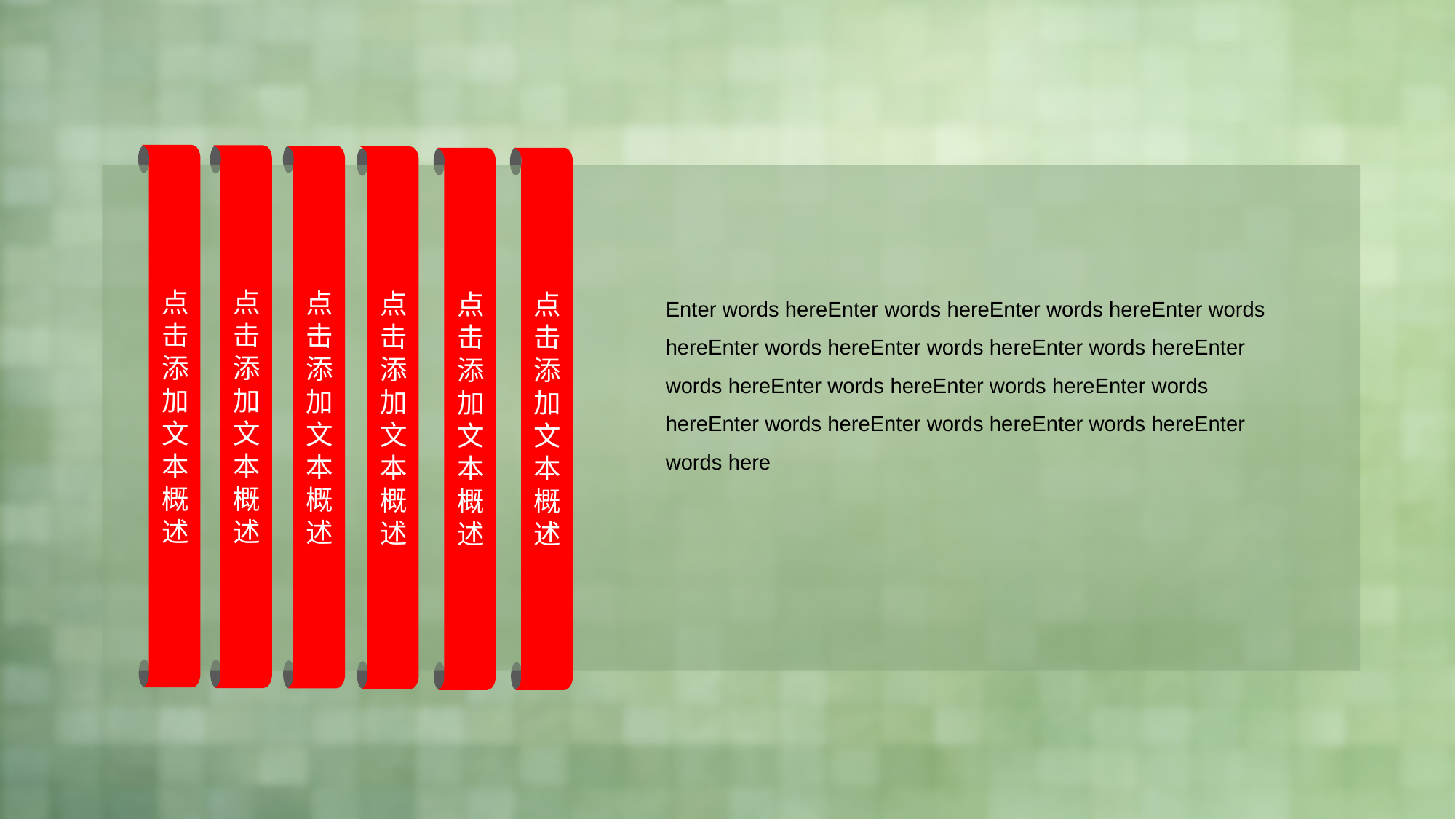

点击添加文本概述
点击添加文本概述

点击添加文本概述

点击添加文本概述
点击添加文本概述
点击添加文本概述

Enter words hereEnter words hereEnter words hereEnter words hereEnter words hereEnter words hereEnter words hereEnter words hereEnter words hereEnter words hereEnter words hereEnter words hereEnter words hereEnter words hereEnter words here